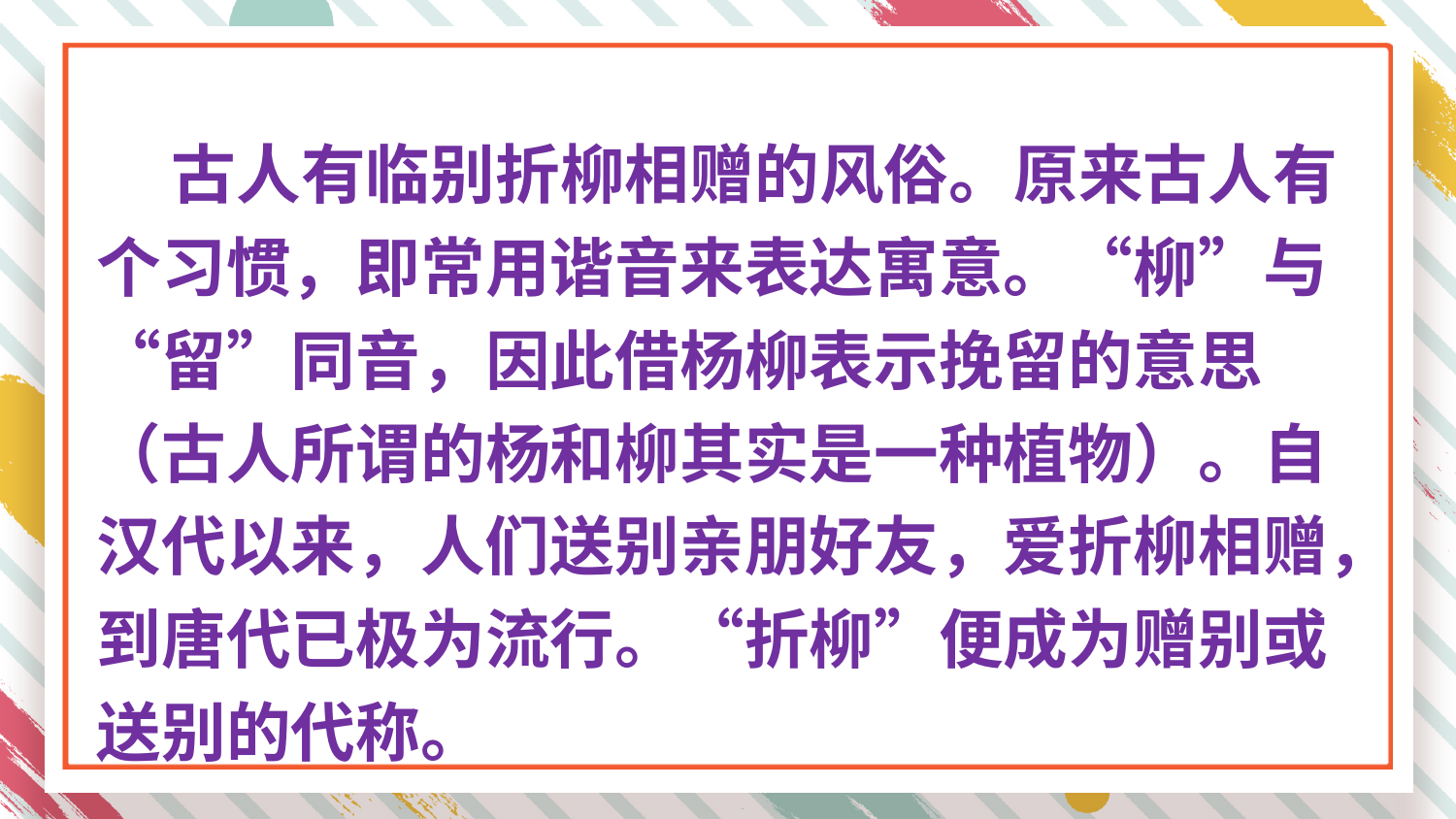

古人有临别折柳相赠的风俗。原来古人有个习惯，即常用谐音来表达寓意。“柳”与“留”同音，因此借杨柳表示挽留的意思（古人所谓的杨和柳其实是一种植物）。自汉代以来，人们送别亲朋好友，爱折柳相赠，到唐代已极为流行。“折柳”便成为赠别或送别的代称。